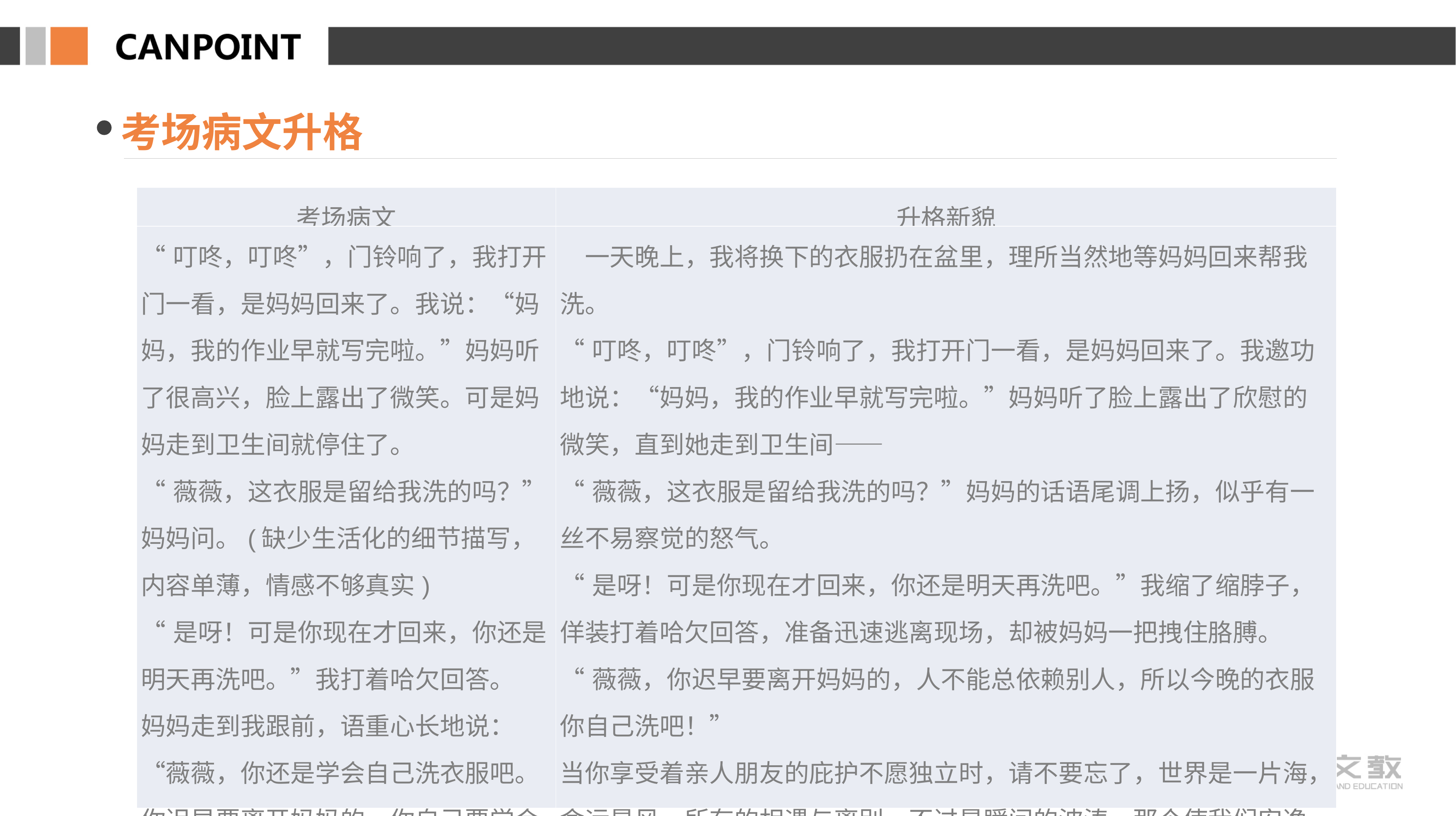

考场病文升格

| 考场病文 | 升格新貌 |
| --- | --- |
| “叮咚，叮咚”，门铃响了，我打开门一看，是妈妈回来了。我说：“妈妈，我的作业早就写完啦。”妈妈听了很高兴，脸上露出了微笑。可是妈妈走到卫生间就停住了。 “薇薇，这衣服是留给我洗的吗？”妈妈问。(缺少生活化的细节描写，内容单薄，情感不够真实) “是呀！可是你现在才回来，你还是明天再洗吧。”我打着哈欠回答。 妈妈走到我跟前，语重心长地说：“薇薇，你还是学会自己洗衣服吧。你迟早要离开妈妈的，你自己要学会独立。所以今晚的衣服自己洗吧！” | 一天晚上，我将换下的衣服扔在盆里，理所当然地等妈妈回来帮我洗。 “叮咚，叮咚”，门铃响了，我打开门一看，是妈妈回来了。我邀功地说：“妈妈，我的作业早就写完啦。”妈妈听了脸上露出了欣慰的微笑，直到她走到卫生间—— “薇薇，这衣服是留给我洗的吗？”妈妈的话语尾调上扬，似乎有一丝不易察觉的怒气。 “是呀！可是你现在才回来，你还是明天再洗吧。”我缩了缩脖子，佯装打着哈欠回答，准备迅速逃离现场，却被妈妈一把拽住胳膊。 “薇薇，你迟早要离开妈妈的，人不能总依赖别人，所以今晚的衣服你自己洗吧！” 当你享受着亲人朋友的庇护不愿独立时，请不要忘了，世界是一片海，命运是风，所有的相遇与离别，不过是瞬间的波涛，那个使我们安逸的小舟总有一天会消失，而我们最终只有也只能靠自己与命运的风浪搏击。正如 |